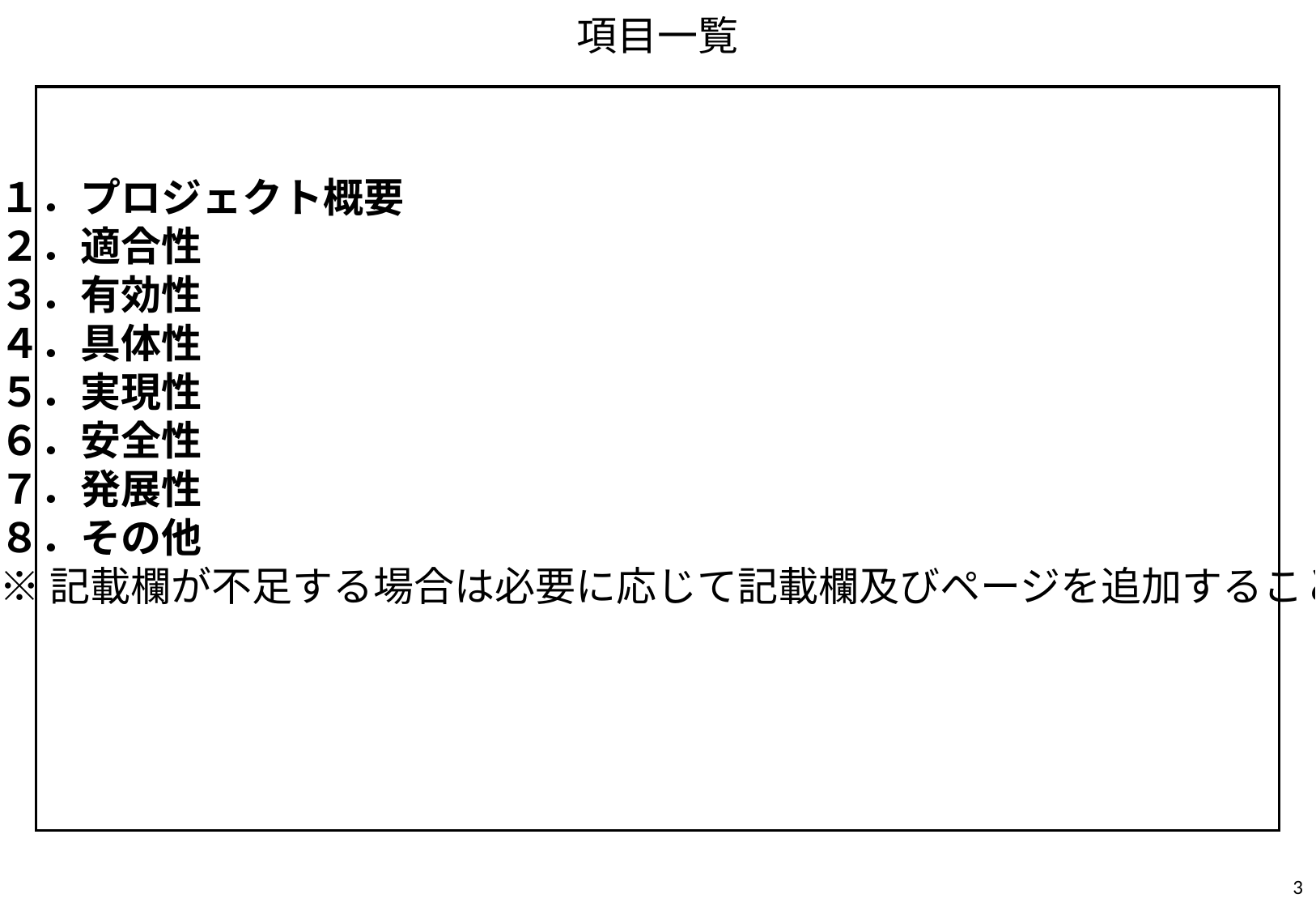

# 項目一覧

１．プロジェクト概要
２．適合性
３．有効性
４．具体性
５．実現性
６．安全性
７．発展性
８．その他
※記載欄が不足する場合は必要に応じて記載欄及びページを追加すること
3